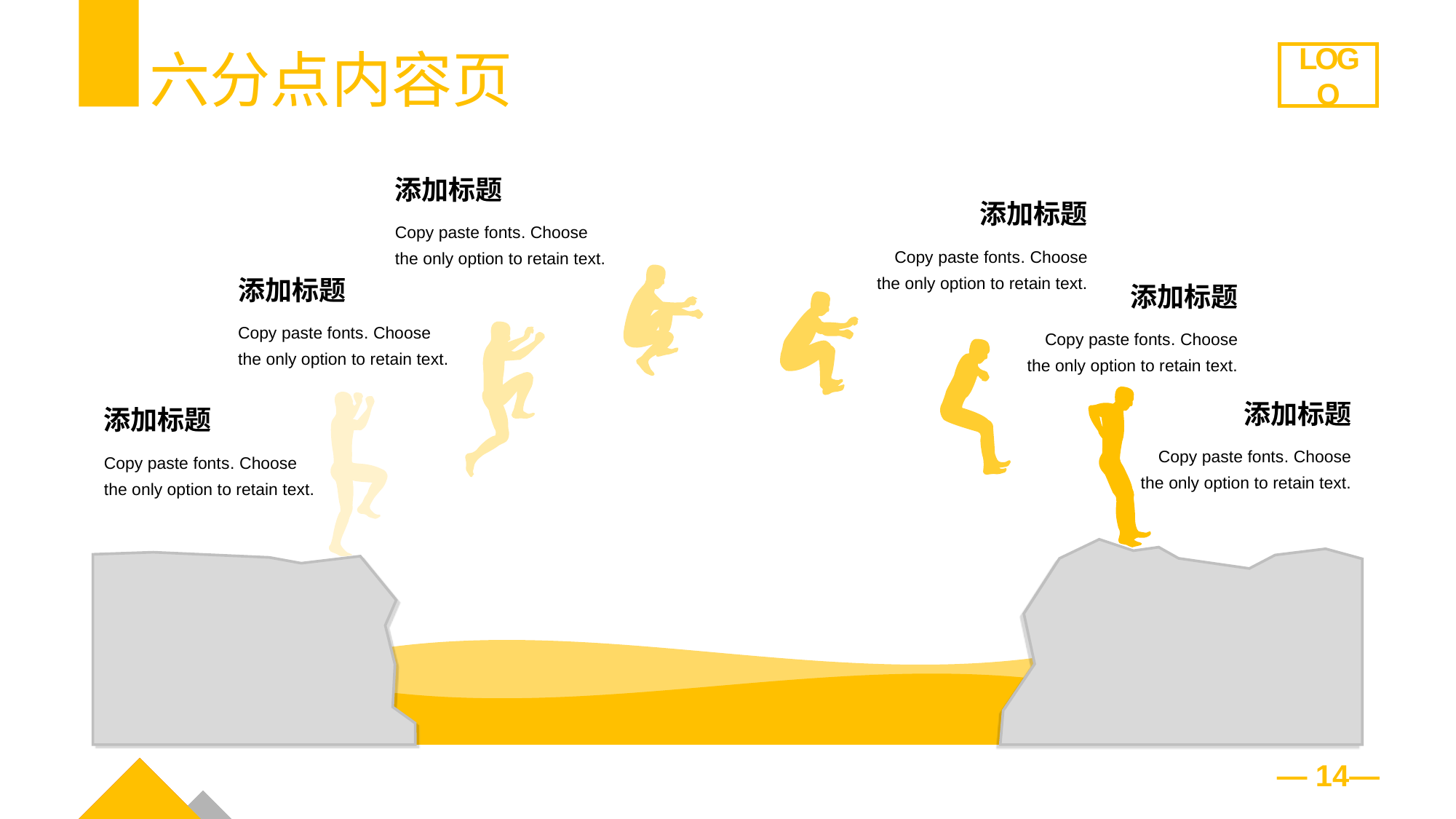

六分点内容页
LOGO
添加标题
Copy paste fonts . Choose the only option to retain text.
添加标题
Copy paste fonts . Choose the only option to retain text.

添加标题
Copy paste fonts . Choose the only option to retain text.
添加标题
Copy paste fonts . Choose the only option to retain text.

添加标题
Copy paste fonts . Choose the only option to retain text.
添加标题
Copy paste fonts . Choose the only option to retain text.

— 14—